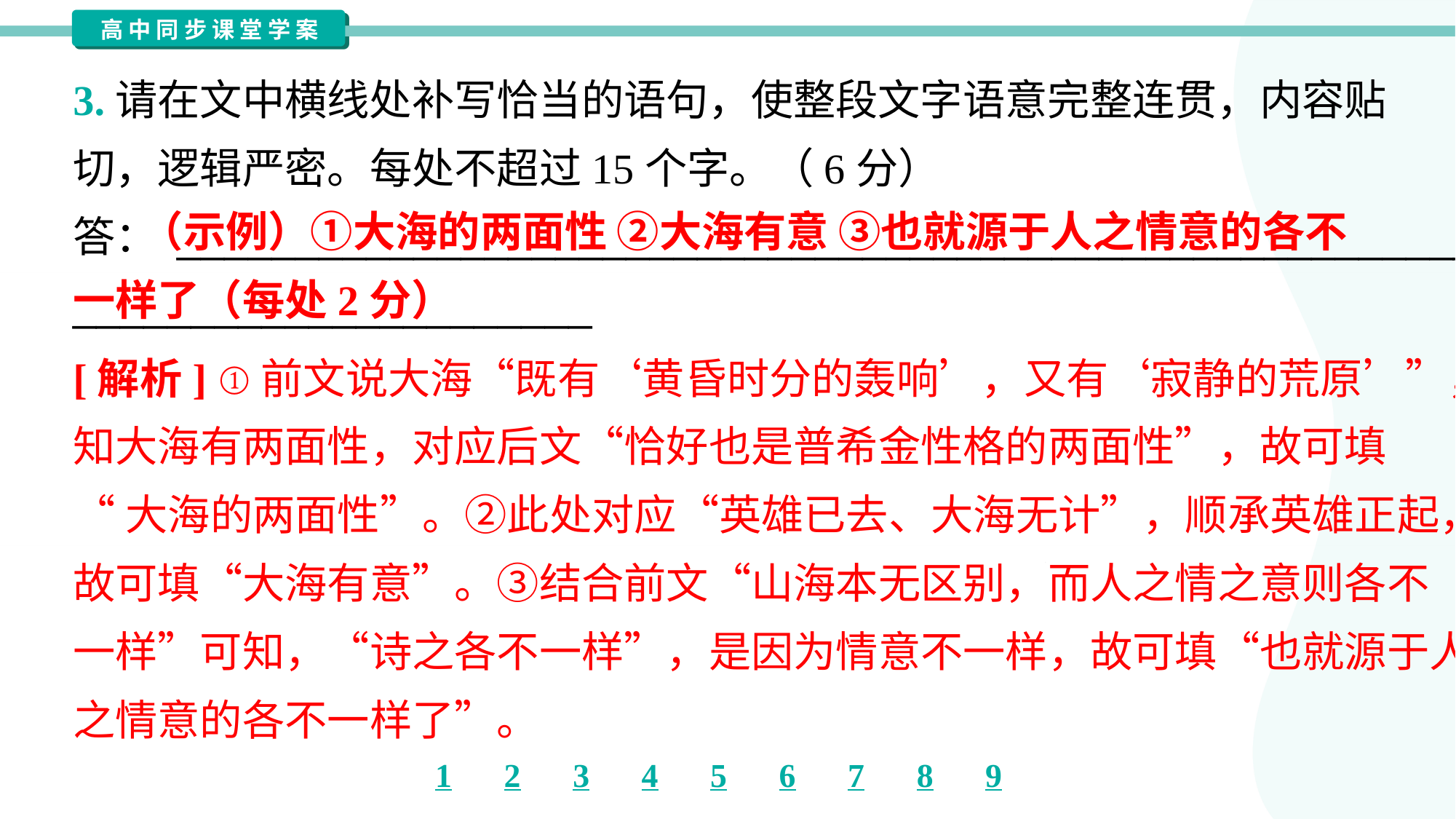

3.请在文中横线处补写恰当的语句，使整段文字语意完整连贯，内容贴
切，逻辑严密。每处不超过15个字。（6分）
答： ________________________________________________________
______________________
      （示例）①大海的两面性 ②大海有意 ③也就源于人之情意的各不一样了（每处2分）
[解析] ①前文说大海“既有‘黄昏时分的轰响’，又有‘寂静的荒原’”，可
知大海有两面性，对应后文“恰好也是普希金性格的两面性”，故可填
“大海的两面性”。②此处对应“英雄已去、大海无计”，顺承英雄正起，
故可填“大海有意”。③结合前文“山海本无区别，而人之情之意则各不
一样”可知，“诗之各不一样”，是因为情意不一样，故可填“也就源于人
之情意的各不一样了”。